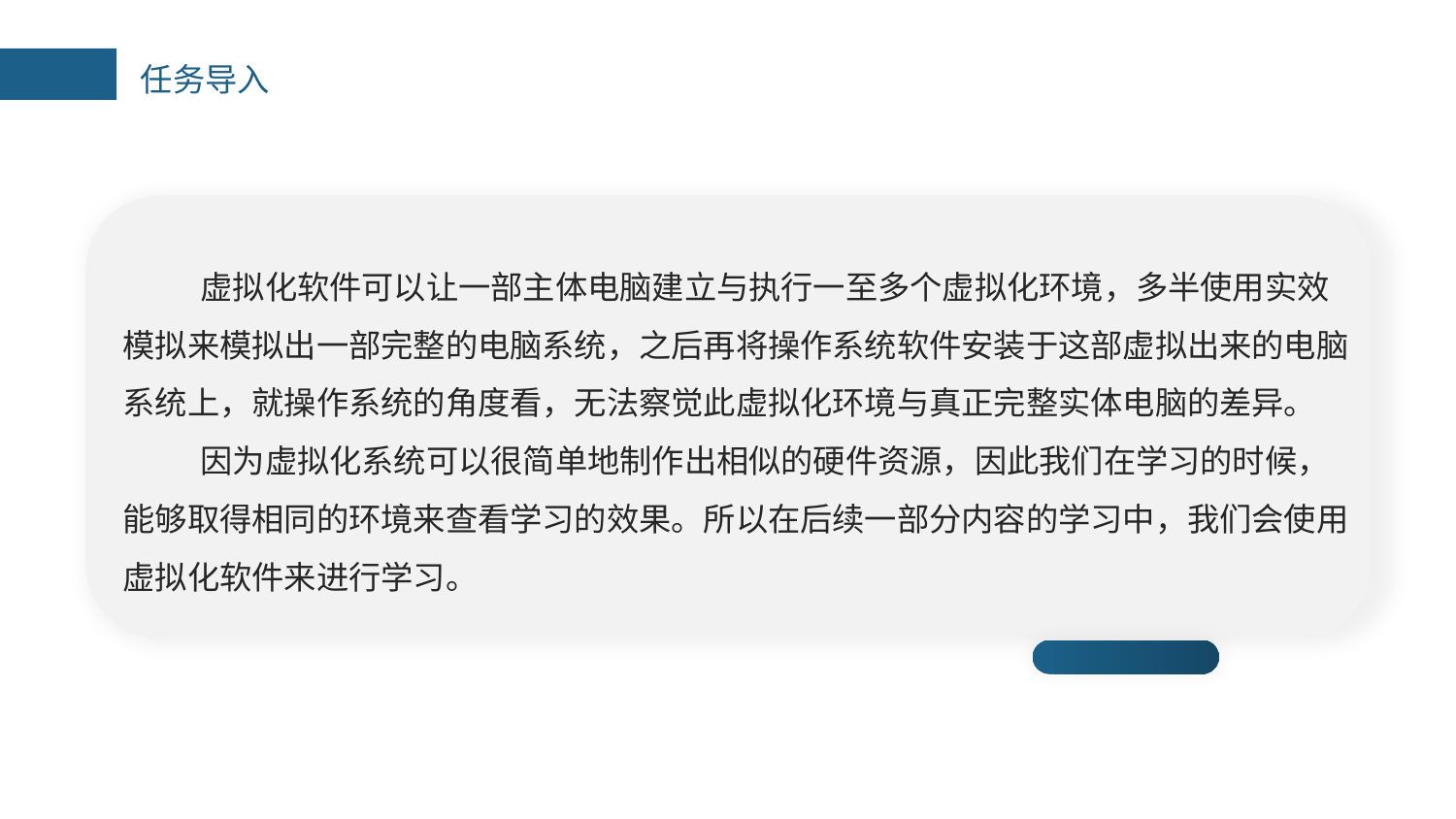

虚拟化软件可以让一部主体电脑建立与执行一至多个虚拟化环境，多半使用实效模拟来模拟出一部完整的电脑系统，之后再将操作系统软件安装于这部虚拟出来的电脑系统上，就操作系统的角度看，无法察觉此虚拟化环境与真正完整实体电脑的差异。
因为虚拟化系统可以很简单地制作出相似的硬件资源，因此我们在学习的时候，能够取得相同的环境来查看学习的效果。所以在后续一部分内容的学习中，我们会使用虚拟化软件来进行学习。